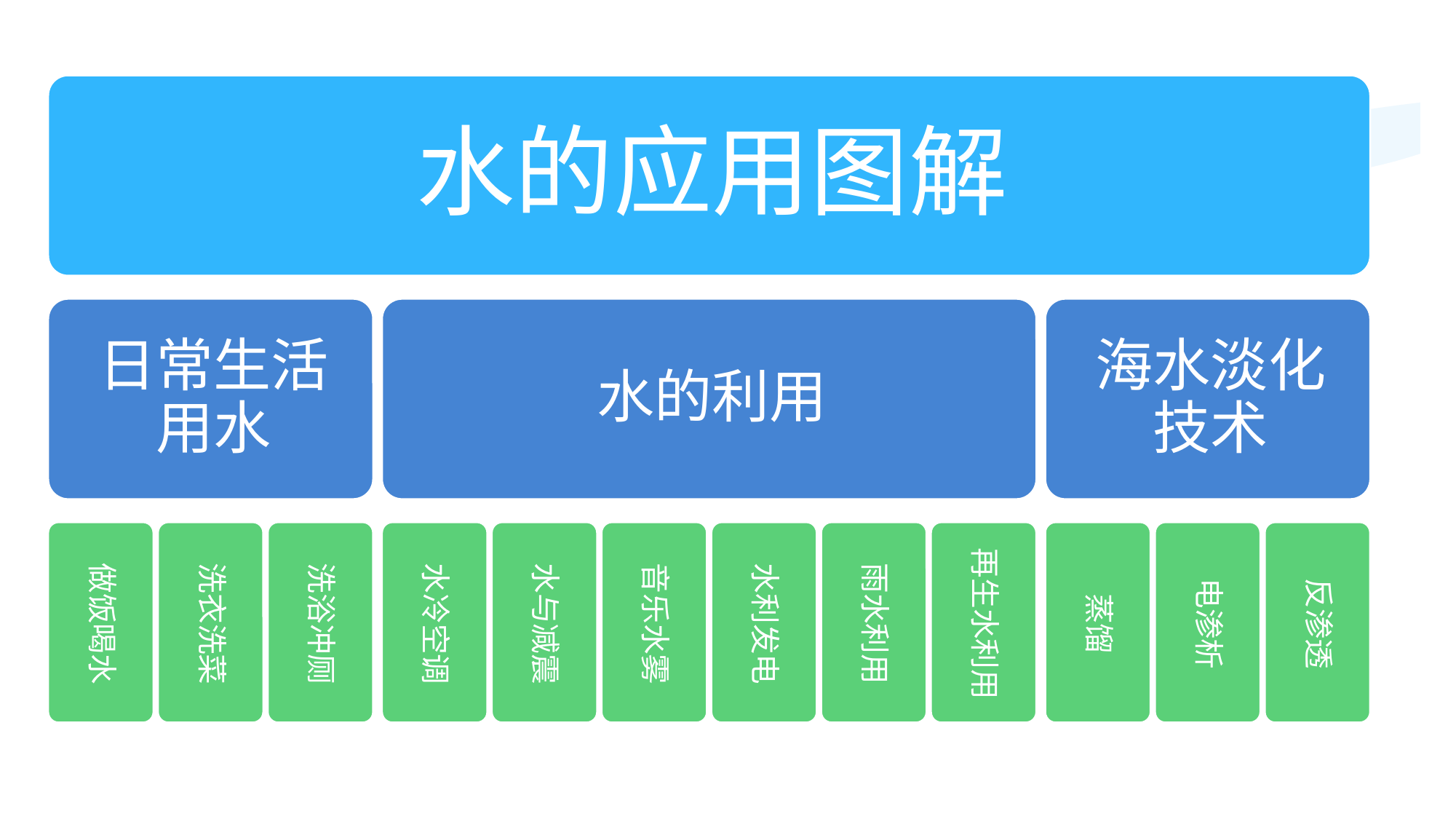

水的应用图解
日常生活用水
做饭喝水
洗衣洗菜
洗浴冲厕
水的利用
水冷空调
水与减震
音乐水雾
水利发电
雨水利用
再生水利用
海水淡化技术
蒸馏
电渗析
反渗透
8